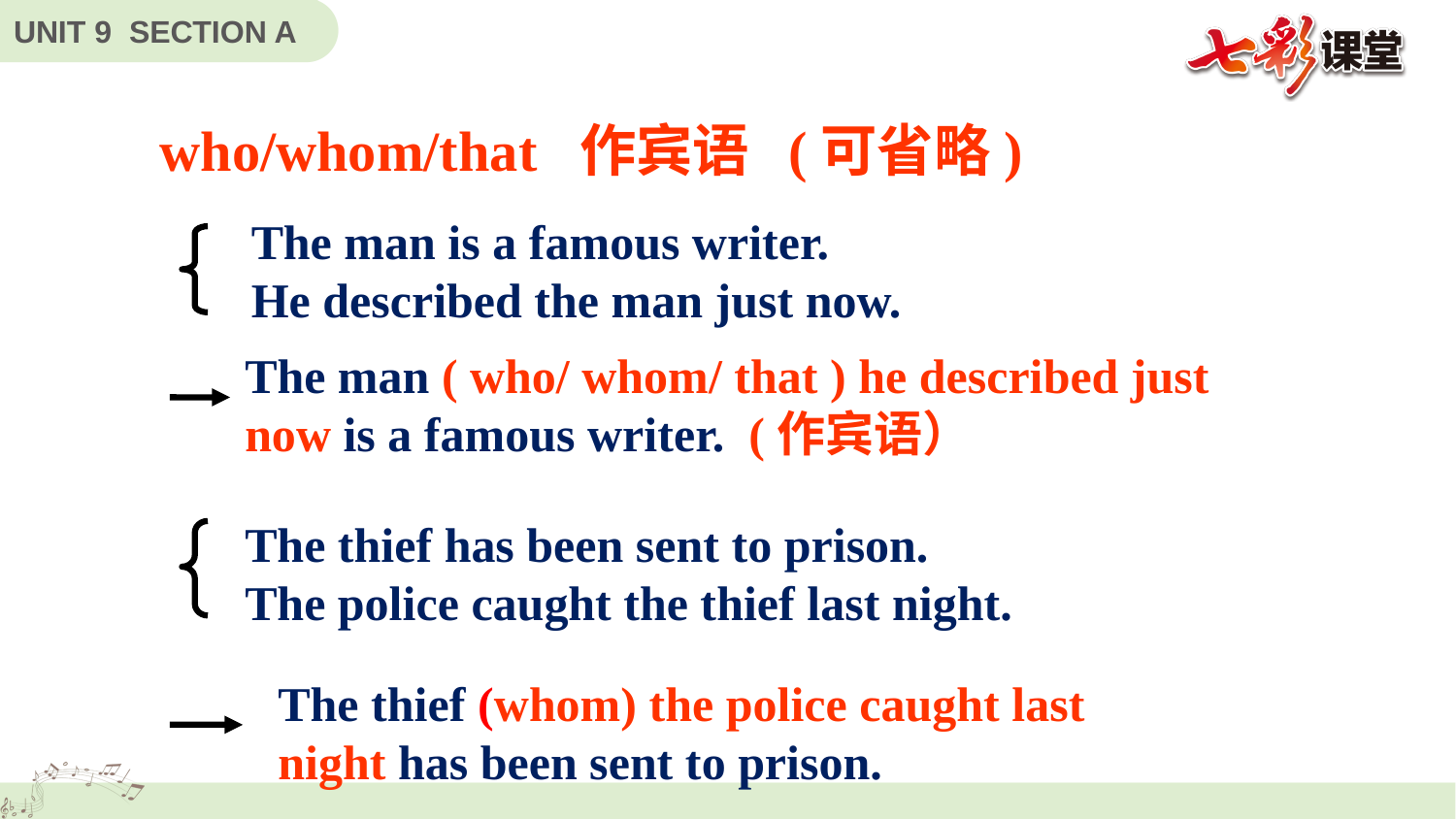

who/whom/that  作宾语  (可省略)
The man is a famous writer.
He described the man just now.

The man ( who/ whom/ that ) he described just now is a famous writer.  (作宾语）

The thief has been sent to prison.
The police caught the thief last night.

The thief (whom) the police caught last night has been sent to prison.